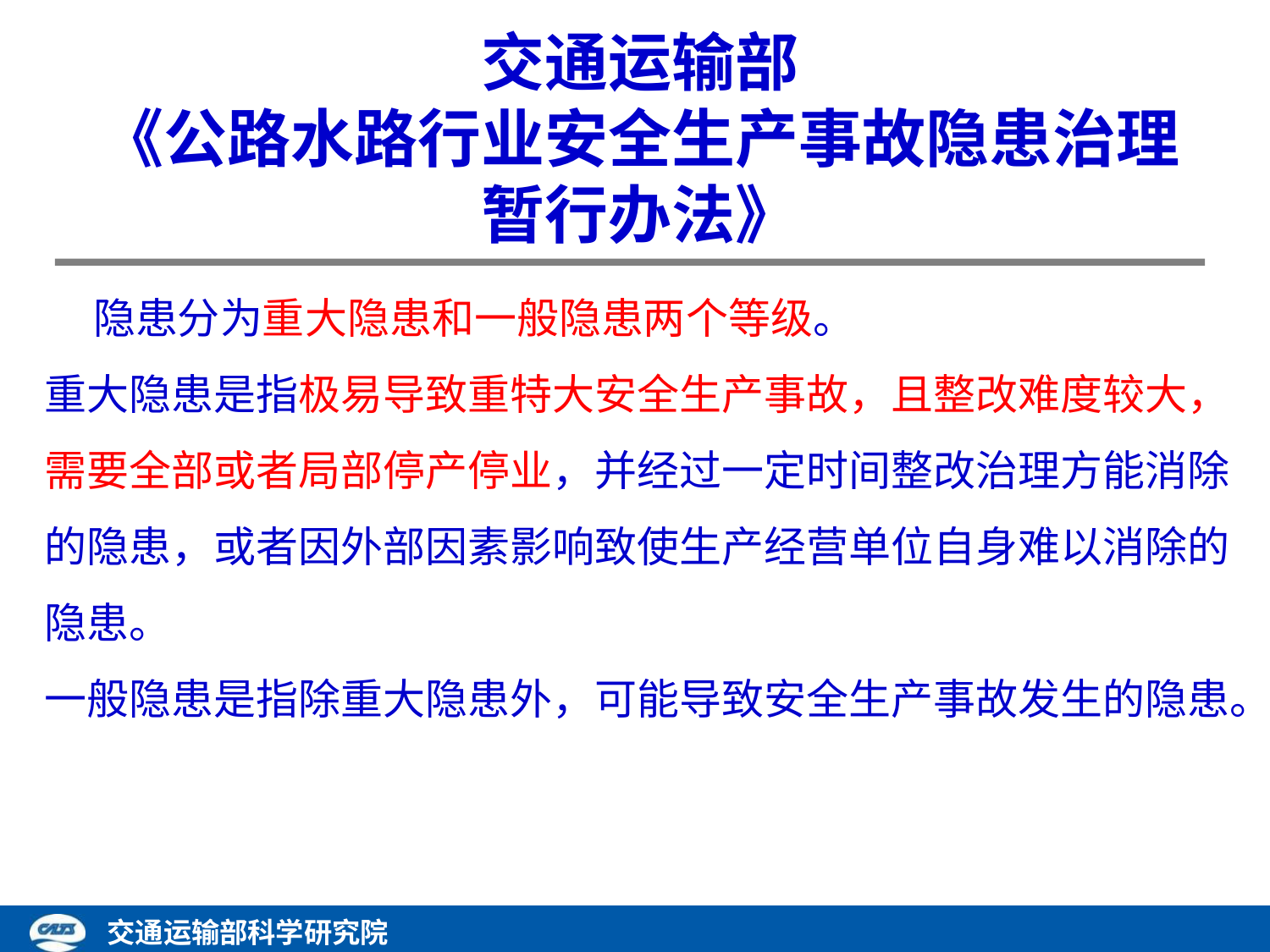

交通运输部
《公路水路行业安全生产事故隐患治理暂行办法》
    隐患分为重大隐患和一般隐患两个等级。
重大隐患是指极易导致重特大安全生产事故，且整改难度较大，需要全部或者局部停产停业，并经过一定时间整改治理方能消除的隐患，或者因外部因素影响致使生产经营单位自身难以消除的隐患。
一般隐患是指除重大隐患外，可能导致安全生产事故发生的隐患。